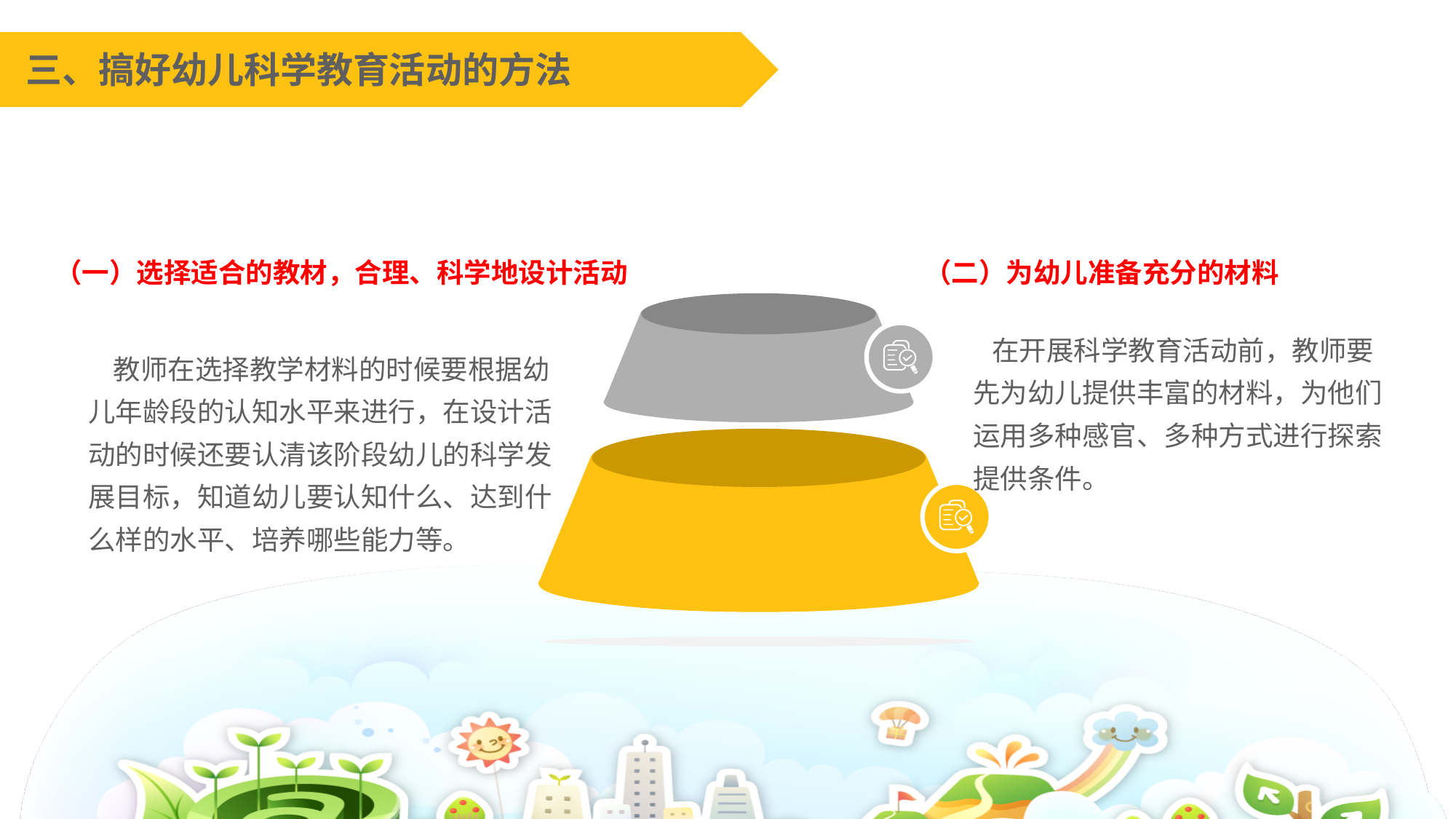

三、搞好幼儿科学教育活动的方法

（一）选择适合的教材，合理、科学地设计活动
（二）为幼儿准备充分的材料

  在开展科学教育活动前，教师要先为幼儿提供丰富的材料，为他们运用多种感官、多种方式进行探索提供条件。
   教师在选择教学材料的时候要根据幼儿年龄段的认知水平来进行，在设计活动的时候还要认清该阶段幼儿的科学发展目标，知道幼儿要认知什么、达到什么样的水平、培养哪些能力等。